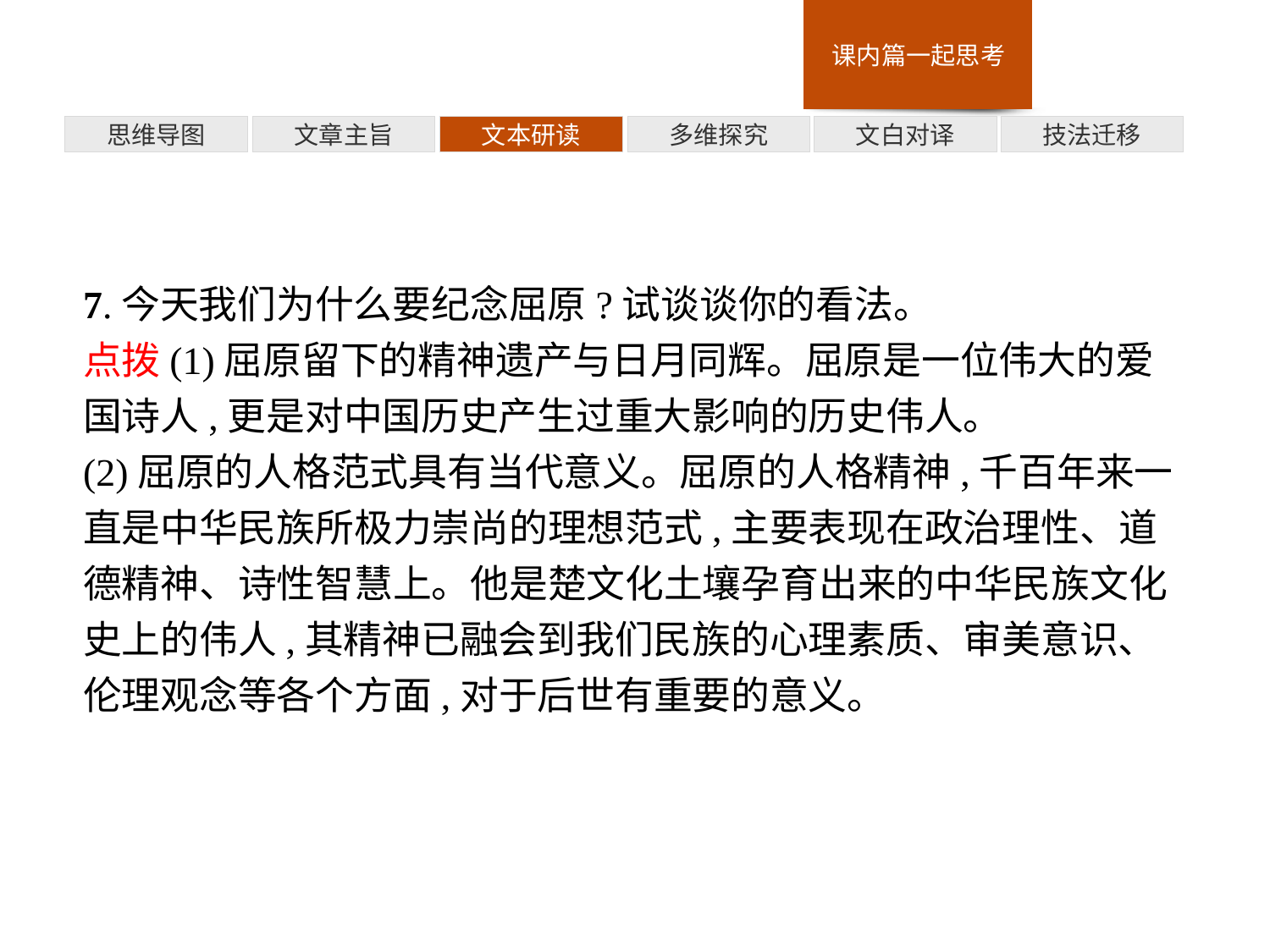

多维探究
思维导图
文章主旨
文本研读
文白对译
技法迁移
7.今天我们为什么要纪念屈原?试谈谈你的看法。
点拨(1)屈原留下的精神遗产与日月同辉。屈原是一位伟大的爱国诗人,更是对中国历史产生过重大影响的历史伟人。
(2)屈原的人格范式具有当代意义。屈原的人格精神,千百年来一直是中华民族所极力崇尚的理想范式,主要表现在政治理性、道德精神、诗性智慧上。他是楚文化土壤孕育出来的中华民族文化史上的伟人,其精神已融会到我们民族的心理素质、审美意识、伦理观念等各个方面,对于后世有重要的意义。